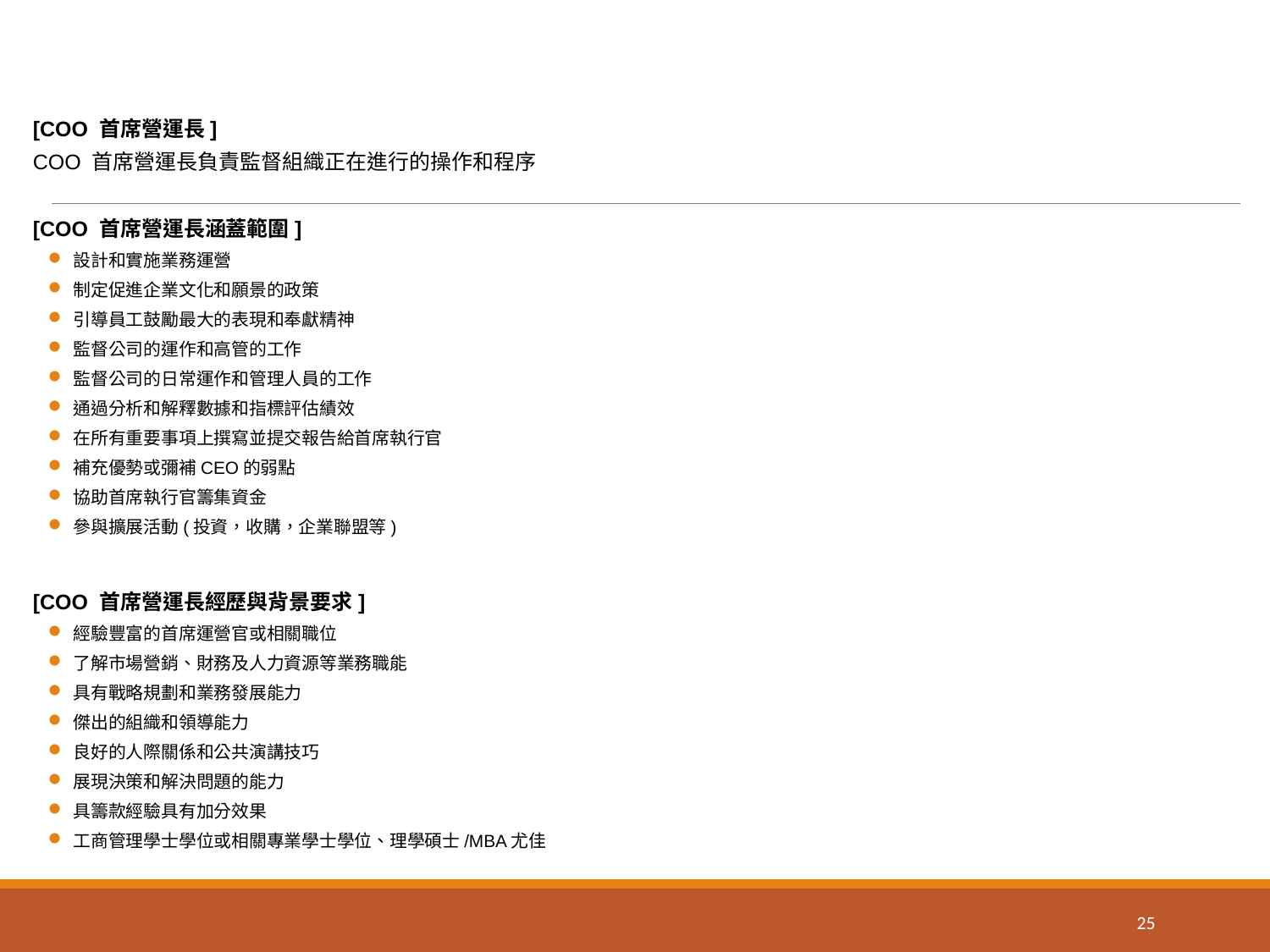

[COO 首席營運長]
COO 首席營運長負責監督組織正在進行的操作和程序

[COO 首席營運長涵蓋範圍]
設計和實施業務運營
制定促進企業文化和願景的政策
引導員工鼓勵最大的表現和奉獻精神
監督公司的運作和高管的工作
監督公司的日常運作和管理人員的工作
通過分析和解釋數據和指標評估績效
在所有重要事項上撰寫並提交報告給首席執行官
補充優勢或彌補CEO的弱點
協助首席執行官籌集資金
參與擴展活動(投資，收購，企業聯盟等)

[COO 首席營運長經歷與背景要求]
經驗豐富的首席運營官或相關職位
了解市場營銷、財務及人力資源等業務職能
具有戰略規劃和業務發展能力
傑出的組織和領導能力
良好的人際關係和公共演講技巧
展現決策和解決問題的能力
具籌款經驗具有加分效果
工商管理學士學位或相關專業學士學位、理學碩士/MBA尤佳
25